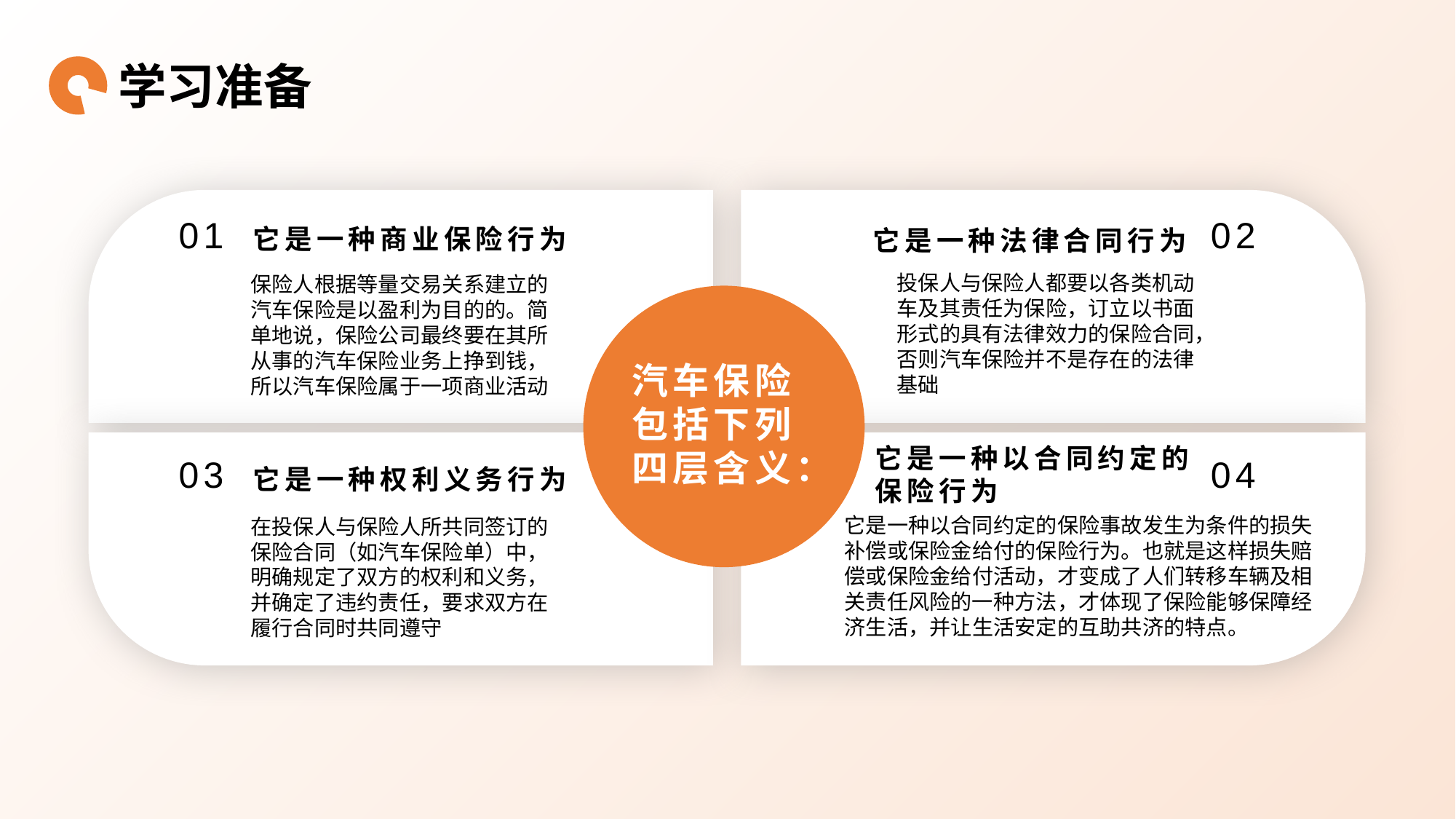

学习准备

01
02
它是一种商业保险行为
它是一种法律合同行为
投保人与保险人都要以各类机动车及其责任为保险，订立以书面形式的具有法律效力的保险合同，否则汽车保险并不是存在的法律基础
保险人根据等量交易关系建立的汽车保险是以盈利为目的的。简单地说，保险公司最终要在其所从事的汽车保险业务上挣到钱，所以汽车保险属于一项商业活动

汽车保险包括下列四层含义：

它是一种以合同约定的保险行为
03
04
它是一种权利义务行为
它是一种以合同约定的保险事故发生为条件的损失补偿或保险金给付的保险行为。也就是这样损失赔偿或保险金给付活动，才变成了人们转移车辆及相关责任风险的一种方法，才体现了保险能够保障经济生活，并让生活安定的互助共济的特点。
在投保人与保险人所共同签订的保险合同（如汽车保险单）中，明确规定了双方的权利和义务，并确定了违约责任，要求双方在履行合同时共同遵守